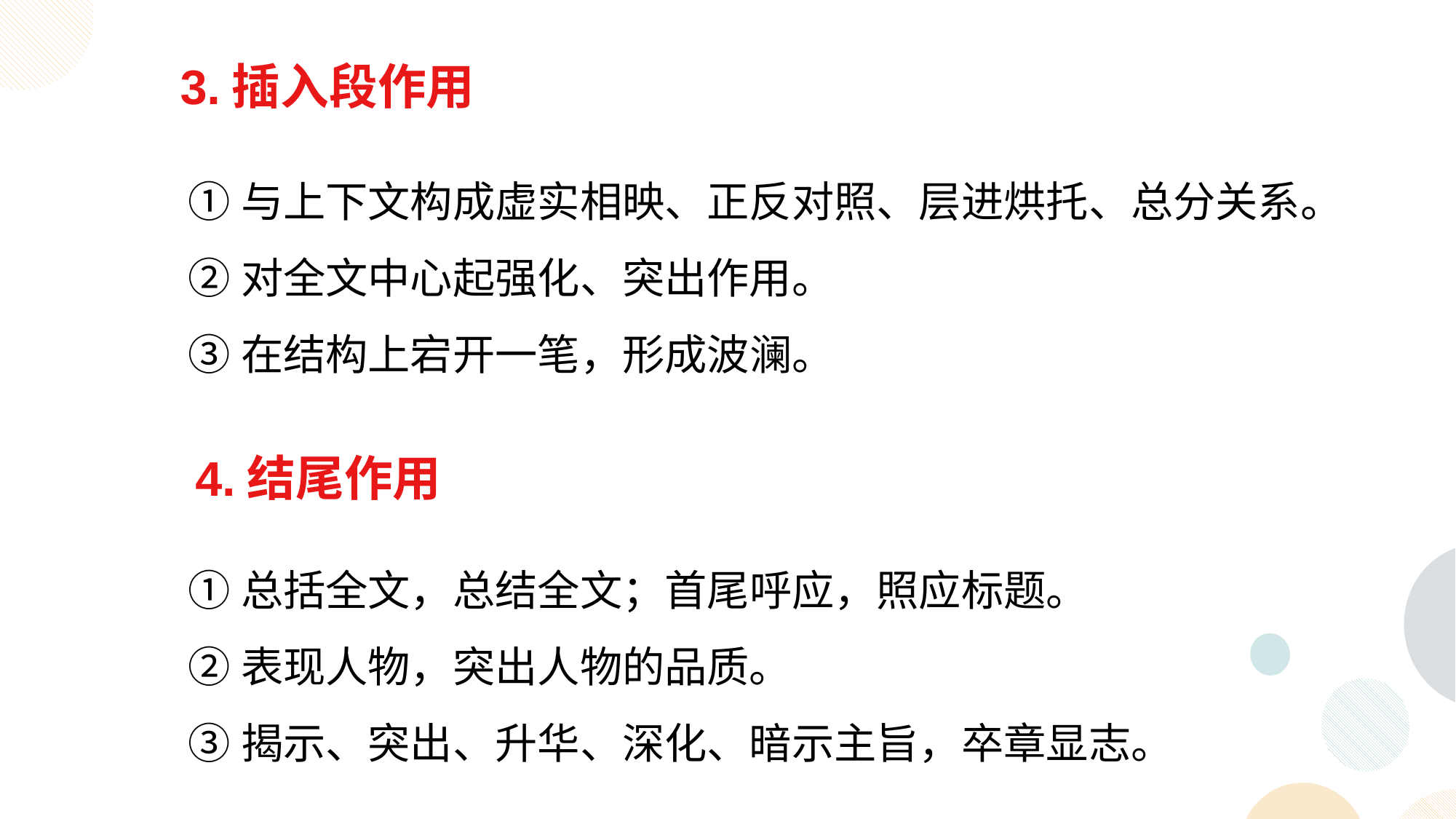

3.插入段作用
①与上下文构成虚实相映、正反对照、层进烘托、总分关系。
②对全文中心起强化、突出作用。
③在结构上宕开一笔，形成波澜。
4.结尾作用
①总括全文，总结全文；首尾呼应，照应标题。
②表现人物，突出人物的品质。
③揭示、突出、升华、深化、暗示主旨，卒章显志。